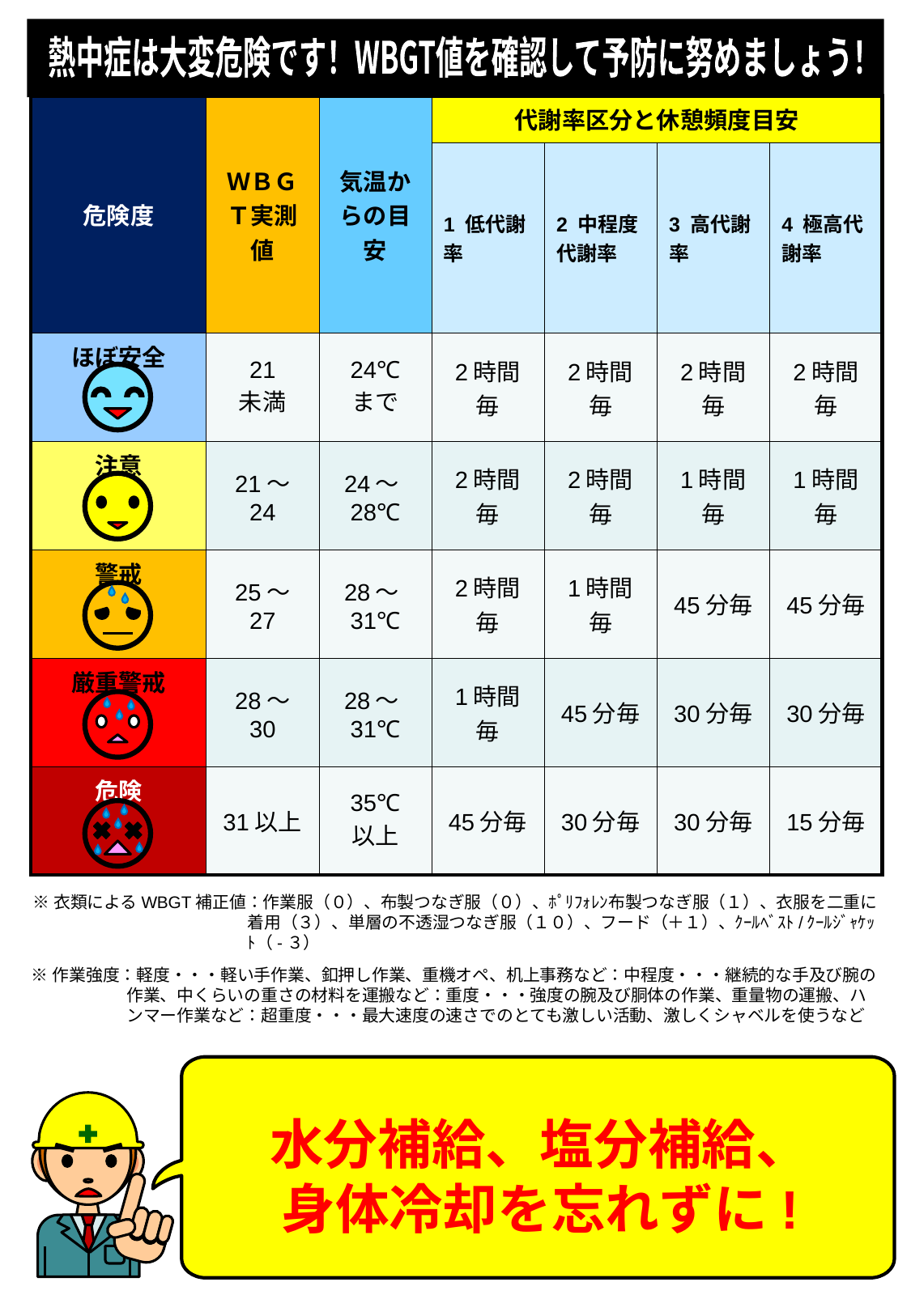

熱中症は大変危険です！WBGT値を確認して予防に努めましょう！
| 危険度 | ＷＢＧＴ実測値 | 気温からの目安 | 代謝率区分と休憩頻度目安 |  |  |  |
| --- | --- | --- | --- | --- | --- | --- |
|  |  |  | 1 低代謝率 | 2 中程度代謝率 | 3 高代謝率 | 4 極高代謝率 |
| ほぼ安全 | 21 未満 | 24℃ まで | 2時間毎 | 2時間毎 | 2時間毎 | 2時間毎 |
| 注意 | 21～ 24 | 24～28℃ | 2時間毎 | 2時間毎 | 1時間毎 | 1時間毎 |
| 警戒 | 25～ 27 | 28～31℃ | 2時間毎 | 1時間毎 | 45分毎 | 45分毎 |
| 厳重警戒 | 28～ 30 | 28～31℃ | 1時間毎 | 45分毎 | 30分毎 | 30分毎 |
| 危険 | 31以上 | 35℃ 以上 | 45分毎 | 30分毎 | 30分毎 | 15分毎 |

※衣類によるWBGT補正値：作業服（０）、布製つなぎ服（０）、ﾎﾟﾘﾌｫﾚﾝ布製つなぎ服（１）、衣服を二重に着用（３）、単層の不透湿つなぎ服（１０）、フード（＋１）、ｸｰﾙﾍﾞｽﾄ/ｸｰﾙｼﾞｬｹｯﾄ（-３）
※作業強度：軽度・・・軽い手作業、釦押し作業、重機オペ、机上事務など：中程度・・・継続的な手及び腕の作業、中くらいの重さの材料を運搬など：重度・・・強度の腕及び胴体の作業、重量物の運搬、ハンマー作業など：超重度・・・最大速度の速さでのとても激しい活動、激しくシャベルを使うなど

水分補給、塩分補給、
身体冷却を忘れずに!